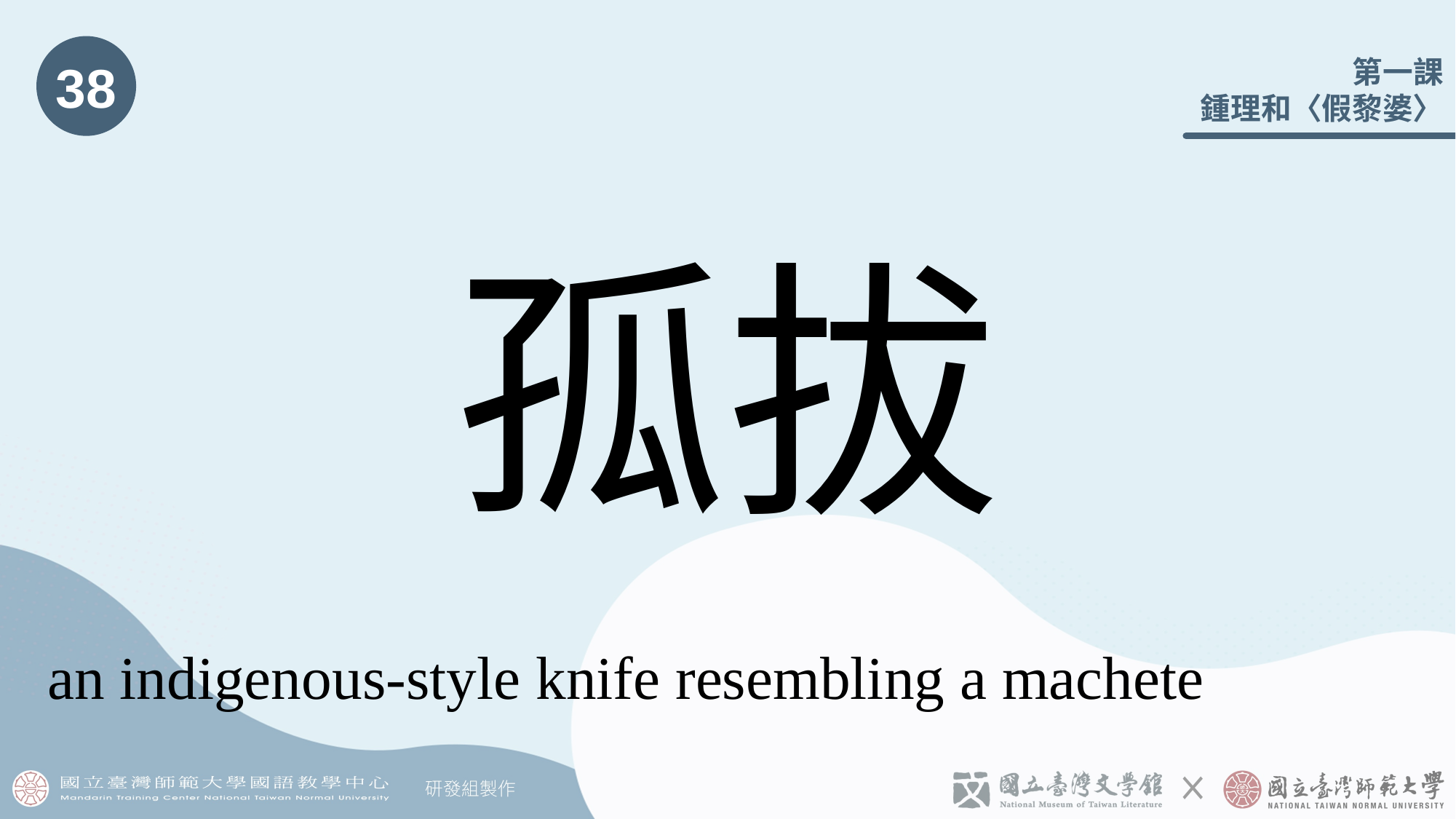

38
# 孤拔
an indigenous-style knife resembling a machete